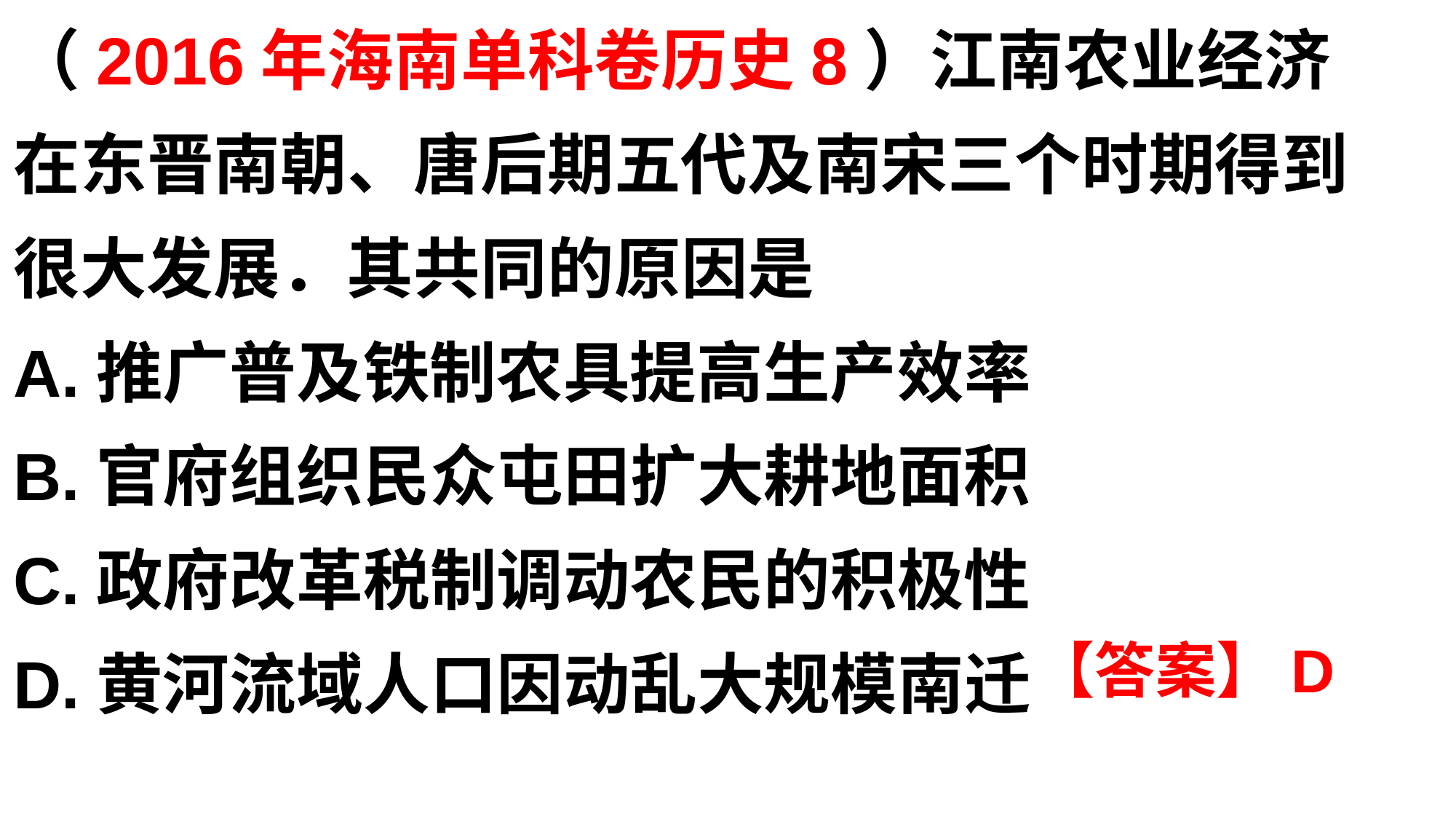

（2016年海南单科卷历史8）江南农业经济在东晋南朝、唐后期五代及南宋三个时期得到很大发展．其共同的原因是
A.推广普及铁制农具提高生产效率
B.官府组织民众屯田扩大耕地面积
C.政府改革税制调动农民的积极性
D.黄河流域人口因动乱大规模南迁

【答案】D